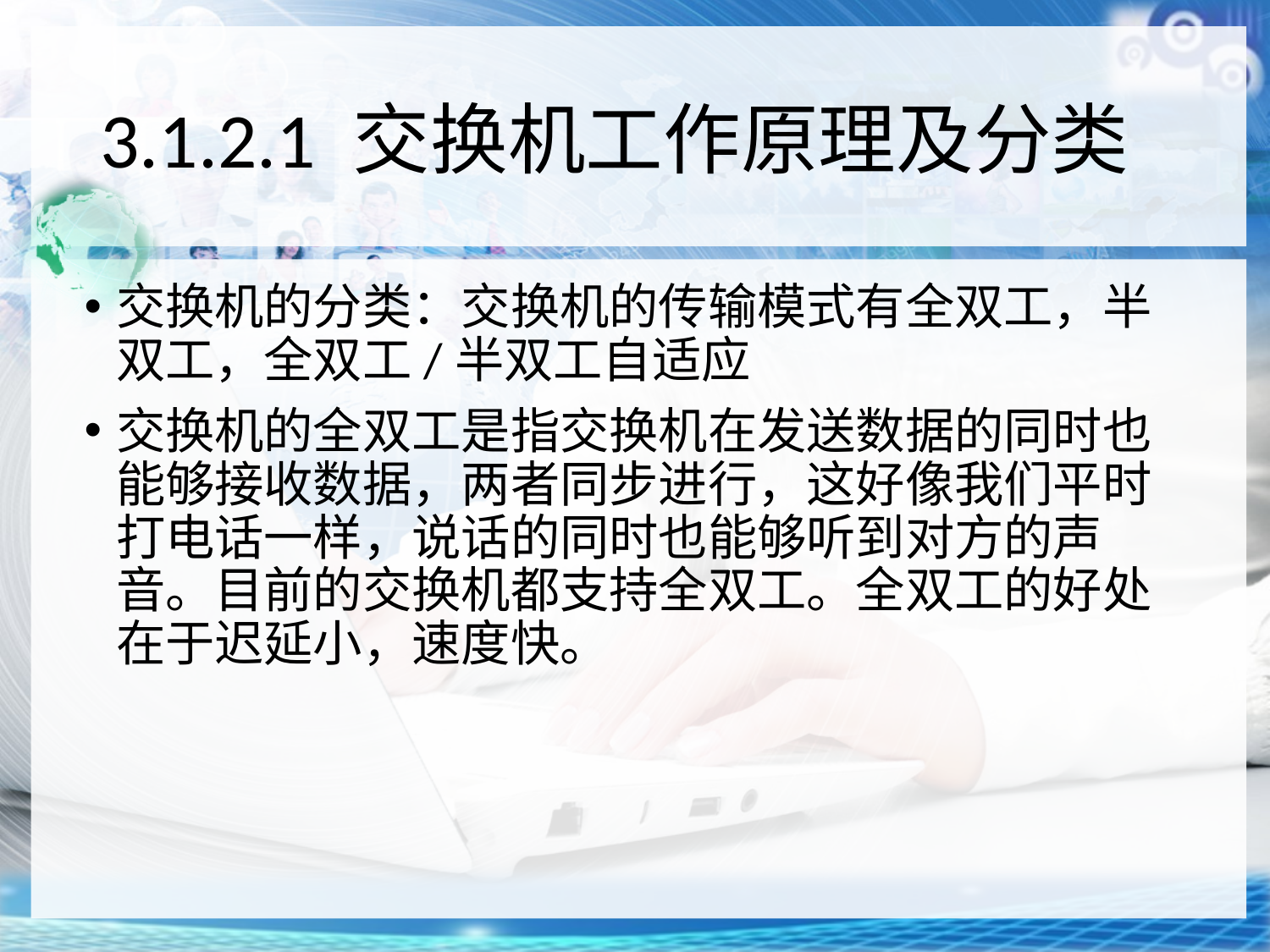

# 3.1.2.1 交换机工作原理及分类
交换机的分类：交换机的传输模式有全双工，半双工，全双工/半双工自适应
交换机的全双工是指交换机在发送数据的同时也能够接收数据，两者同步进行，这好像我们平时打电话一样，说话的同时也能够听到对方的声音。目前的交换机都支持全双工。全双工的好处在于迟延小，速度快。